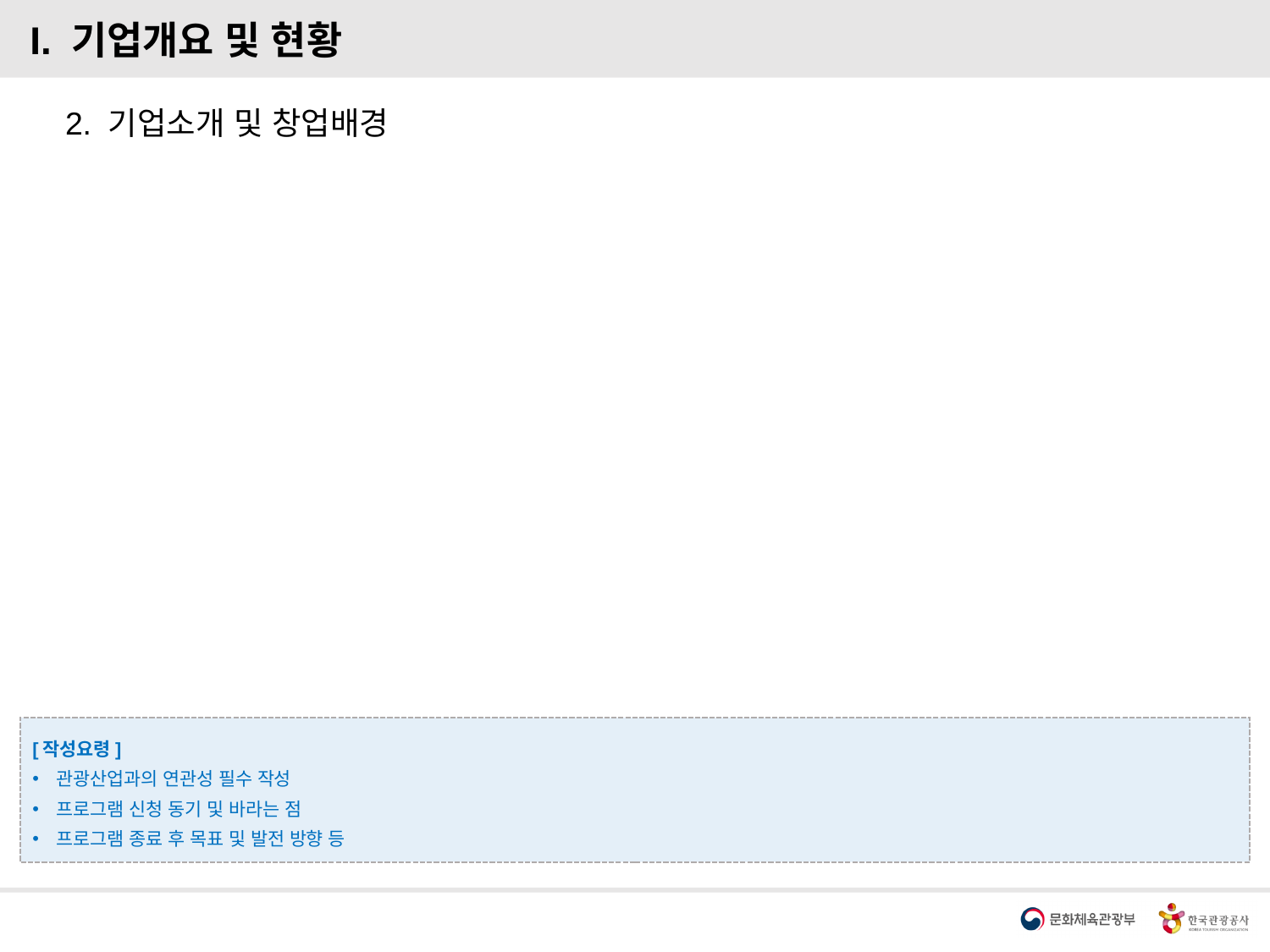

I. 기업개요 및 현황
2. 기업소개 및 창업배경
[작성요령]
관광산업과의 연관성 필수 작성
프로그램 신청 동기 및 바라는 점
프로그램 종료 후 목표 및 발전 방향 등